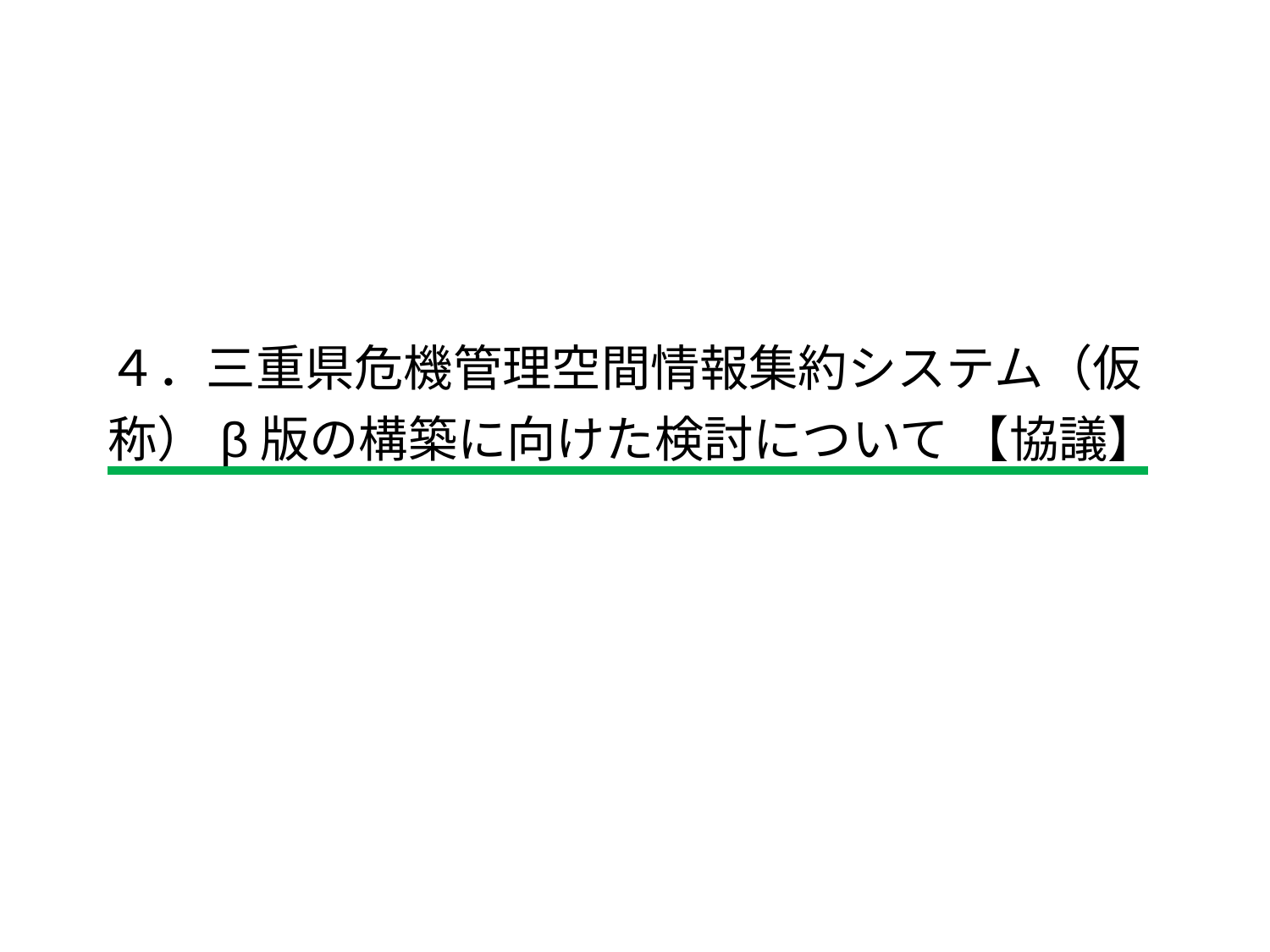

# ４．三重県危機管理空間情報集約システム（仮称）β版の構築に向けた検討について 【協議】